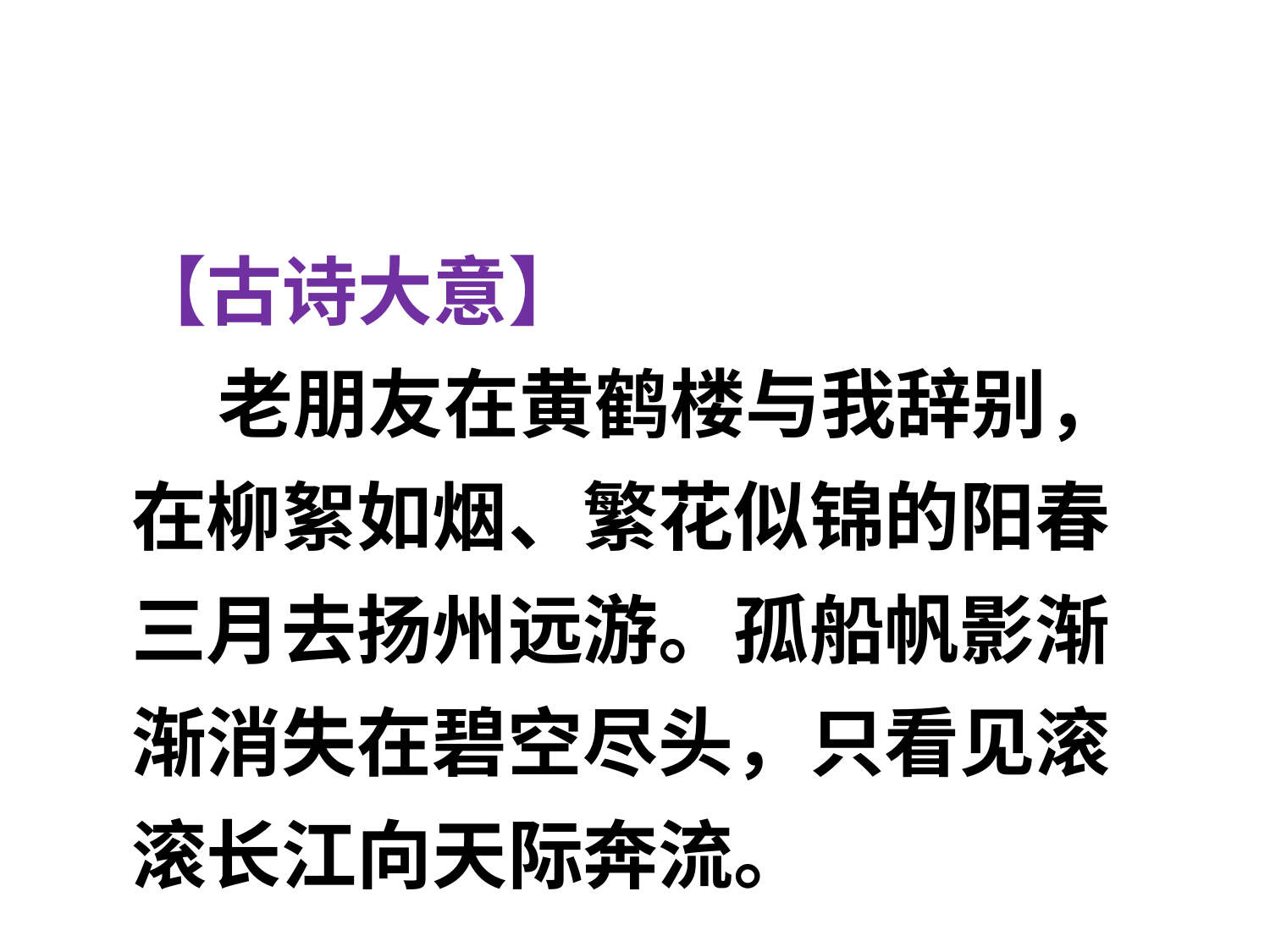

【古诗大意】
    老朋友在黄鹤楼与我辞别，在柳絮如烟、繁花似锦的阳春三月去扬州远游。孤船帆影渐渐消失在碧空尽头，只看见滚滚长江向天际奔流。